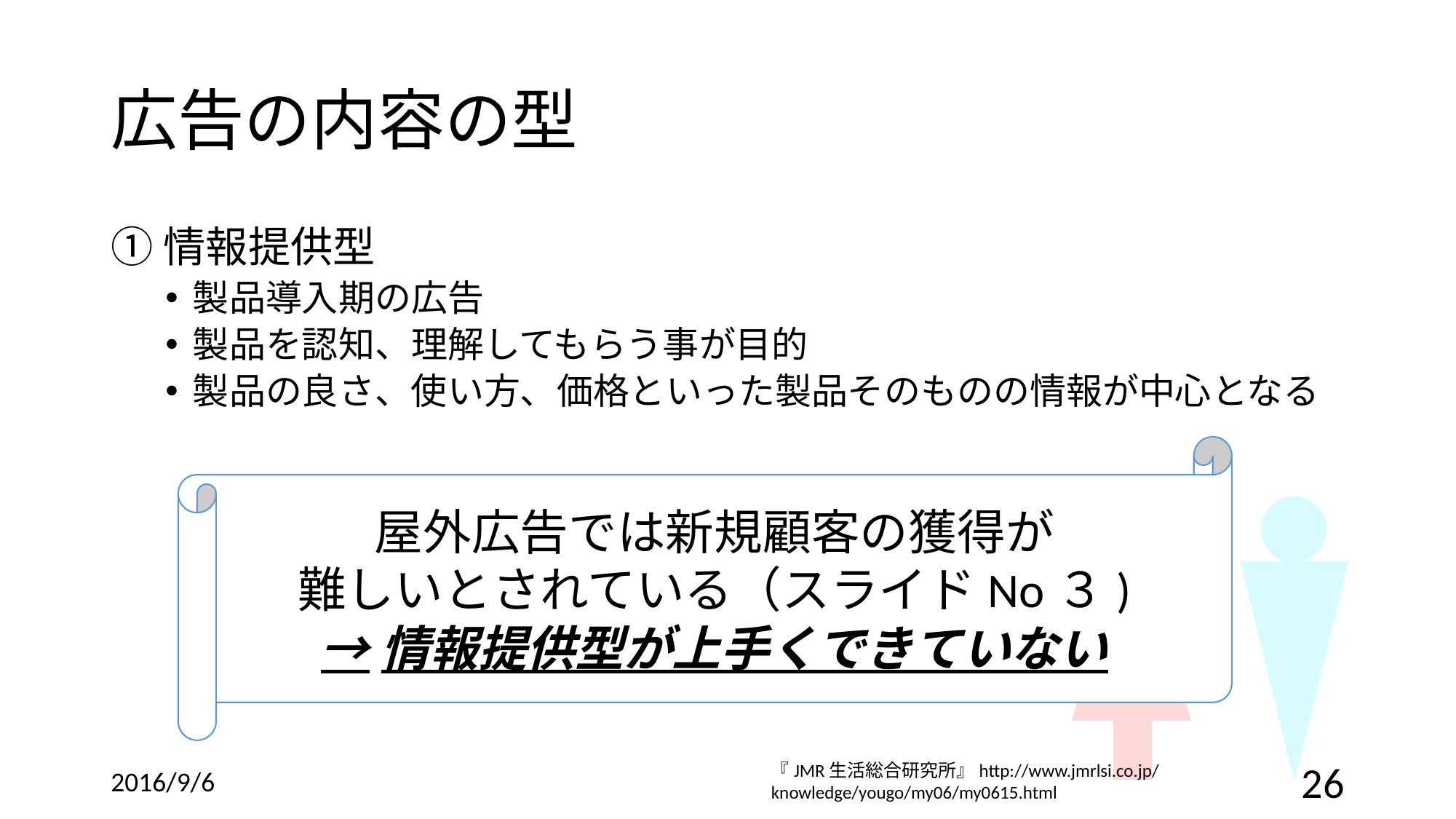

# 広告の内容の型
①情報提供型
製品導入期の広告
製品を認知、理解してもらう事が目的
製品の良さ、使い方、価格といった製品そのものの情報が中心となる

屋外広告では新規顧客の獲得が
難しいとされている（スライドNo３)
→情報提供型が上手くできていない
『JMR生活総合研究所』http://www.jmrlsi.co.jp/knowledge/yougo/my06/my0615.html
2016/9/6
26